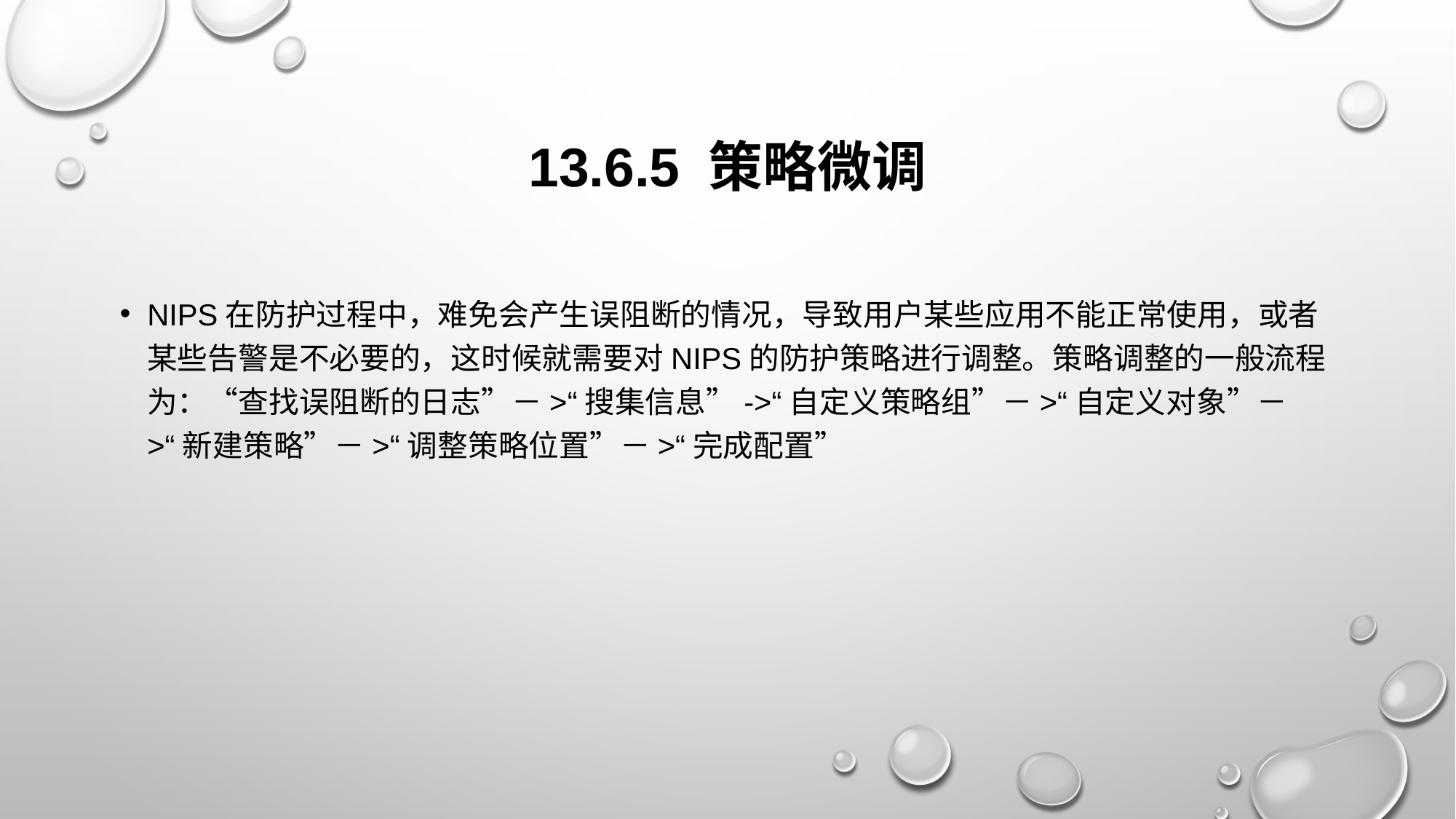

# 13.6.5 策略微调
NIPS在防护过程中，难免会产生误阻断的情况，导致用户某些应用不能正常使用，或者某些告警是不必要的，这时候就需要对NIPS的防护策略进行调整。策略调整的一般流程为：“查找误阻断的日志”－>“搜集信息”->“自定义策略组”－>“自定义对象”－>“新建策略”－>“调整策略位置”－>“完成配置”